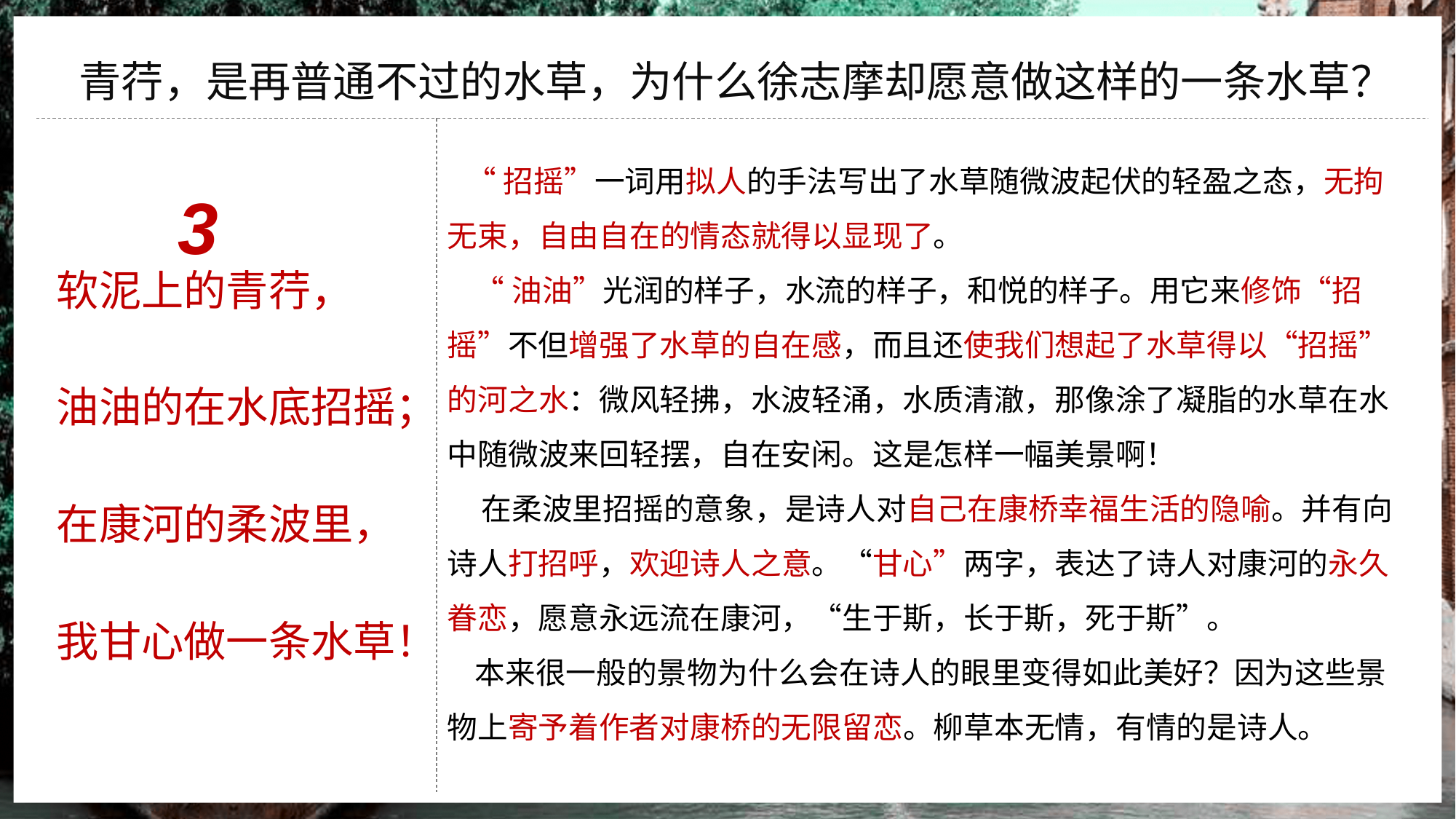

3

青荇，是再普通不过的水草，为什么徐志摩却愿意做这样的一条水草？

   “招摇”一词用拟人的手法写出了水草随微波起伏的轻盈之态，无拘无束，自由自在的情态就得以显现了。
    “油油”光润的样子，水流的样子，和悦的样子。用它来修饰“招摇”不但增强了水草的自在感，而且还使我们想起了水草得以“招摇”的河之水：微风轻拂，水波轻涌，水质清澈，那像涂了凝脂的水草在水中随微波来回轻摆，自在安闲。这是怎样一幅美景啊！
    在柔波里招摇的意象，是诗人对自己在康桥幸福生活的隐喻。并有向诗人打招呼，欢迎诗人之意。“甘心”两字，表达了诗人对康河的永久眷恋，愿意永远流在康河，“生于斯，长于斯，死于斯”。
   本来很一般的景物为什么会在诗人的眼里变得如此美好？因为这些景物上寄予着作者对康桥的无限留恋。柳草本无情，有情的是诗人。

软泥上的青荇，
油油的在水底招摇；
在康河的柔波里，
我甘心做一条水草！